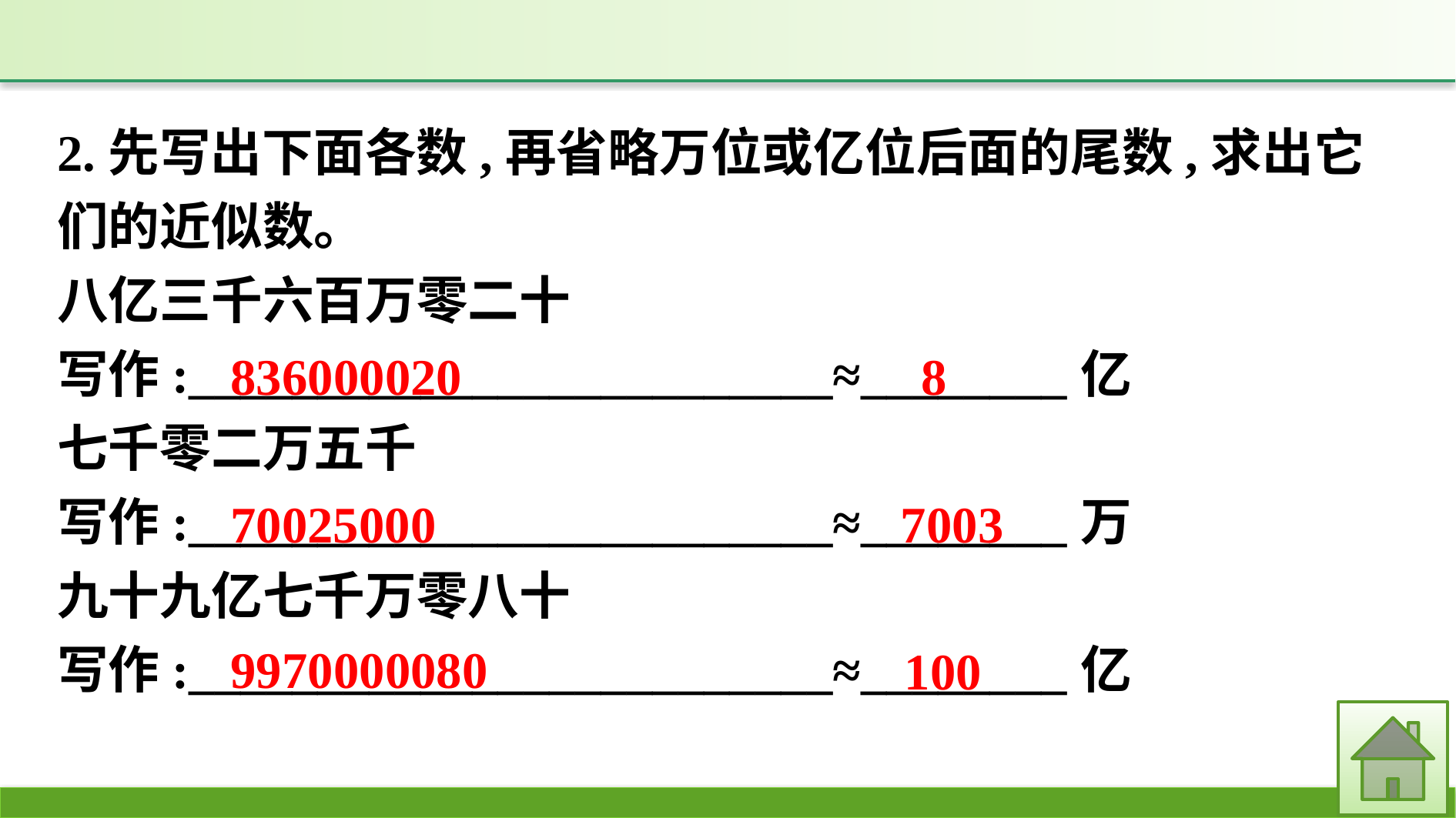

2.先写出下面各数,再省略万位或亿位后面的尾数,求出它们的近似数。
八亿三千六百万零二十
写作:_________________________≈________亿
七千零二万五千
写作:_________________________≈________万
九十九亿七千万零八十
写作:_________________________≈________亿
836000020
8
70025000
7003
9970000080
100